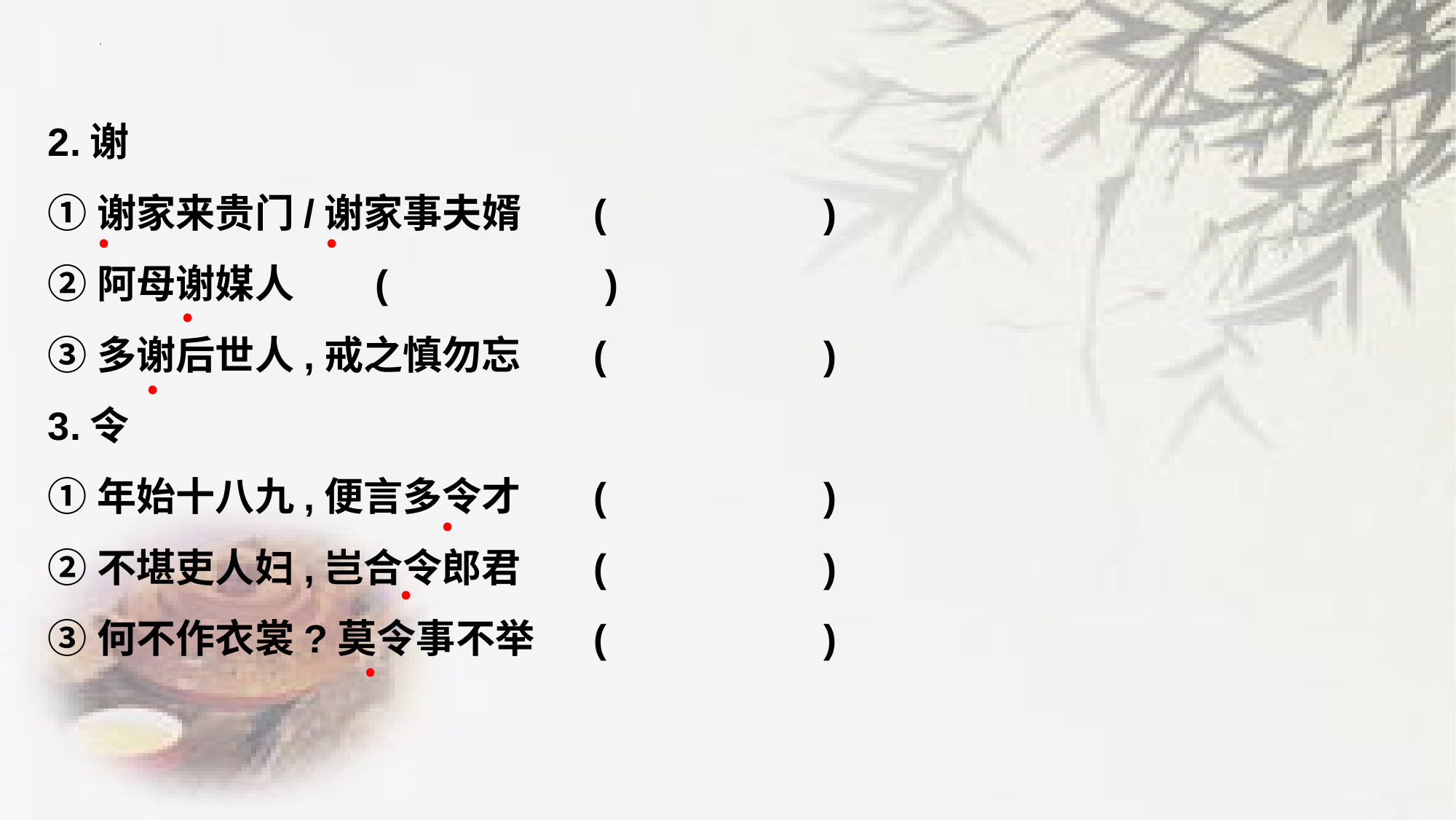

2.谢
①谢家来贵门/谢家事夫婿	(　　　　　)
②阿母谢媒人	(　　　　　)
③多谢后世人,戒之慎勿忘	(　　　　　)
3.令
①年始十八九,便言多令才	(　　　　　)
②不堪吏人妇,岂合令郎君	(　　　　　)
③何不作衣裳?莫令事不举	(　　　　　)
﹒
﹒
﹒
﹒
﹒
﹒
﹒